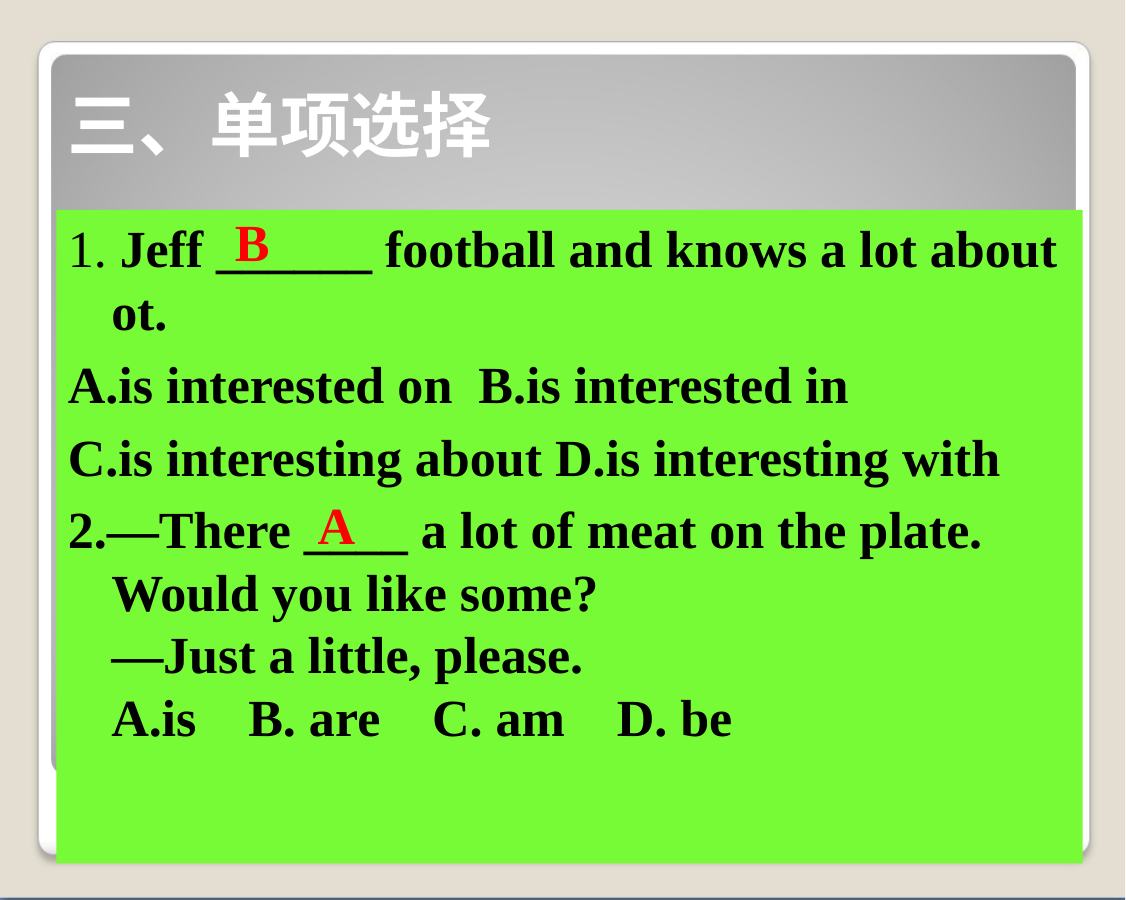

# 三、单项选择
B
1. Jeff ______ football and knows a lot about ot.
A.is interested on  B.is interested in
C.is interesting about D.is interesting with
2.—There ____ a lot of meat on the plate. Would you like some?
—Just a little, please.
A.is    B. are    C. am    D. be
A